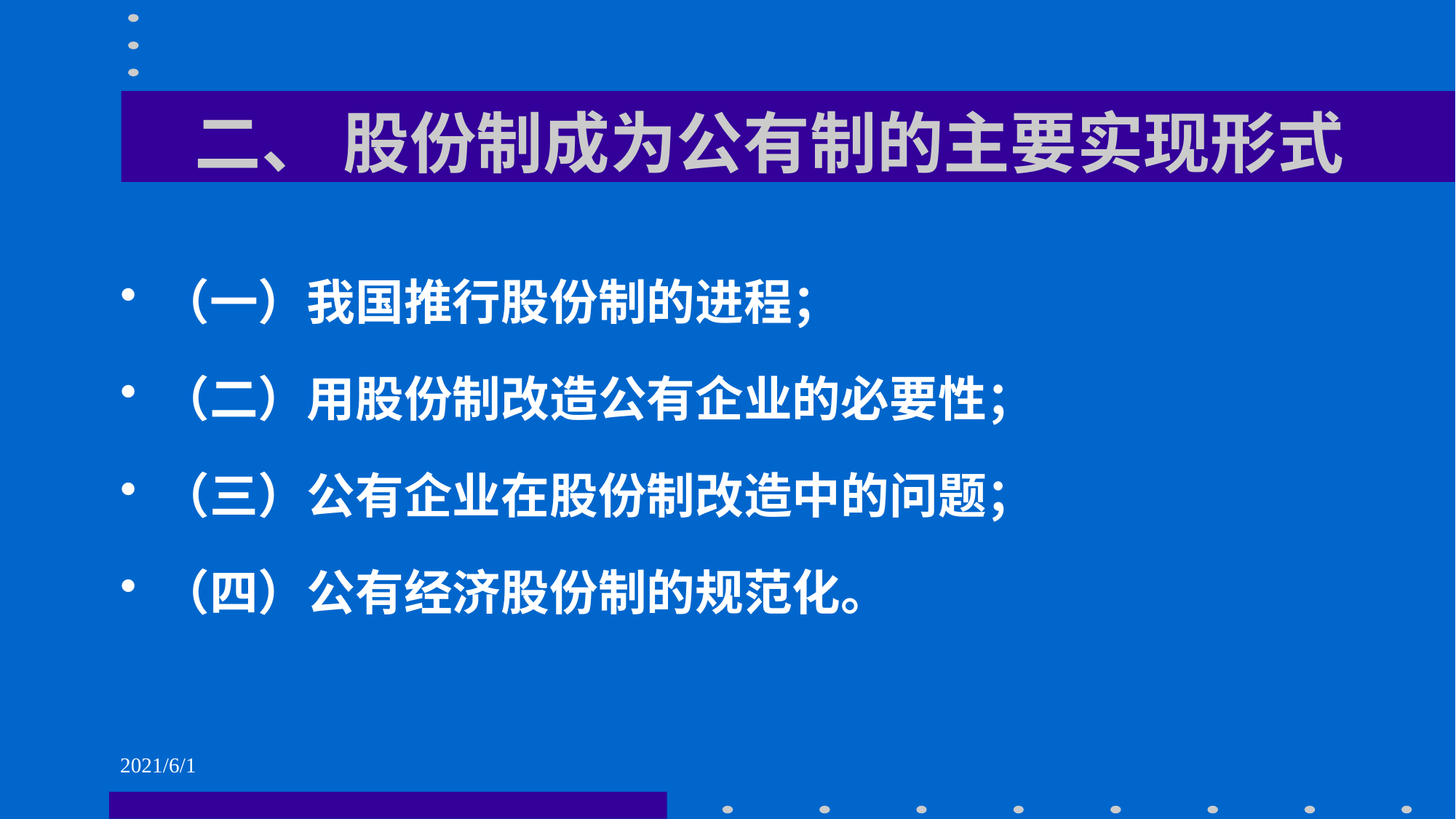

# 二、 股份制成为公有制的主要实现形式
（一）我国推行股份制的进程；
（二）用股份制改造公有企业的必要性；
（三）公有企业在股份制改造中的问题；
（四）公有经济股份制的规范化。
2021/6/1